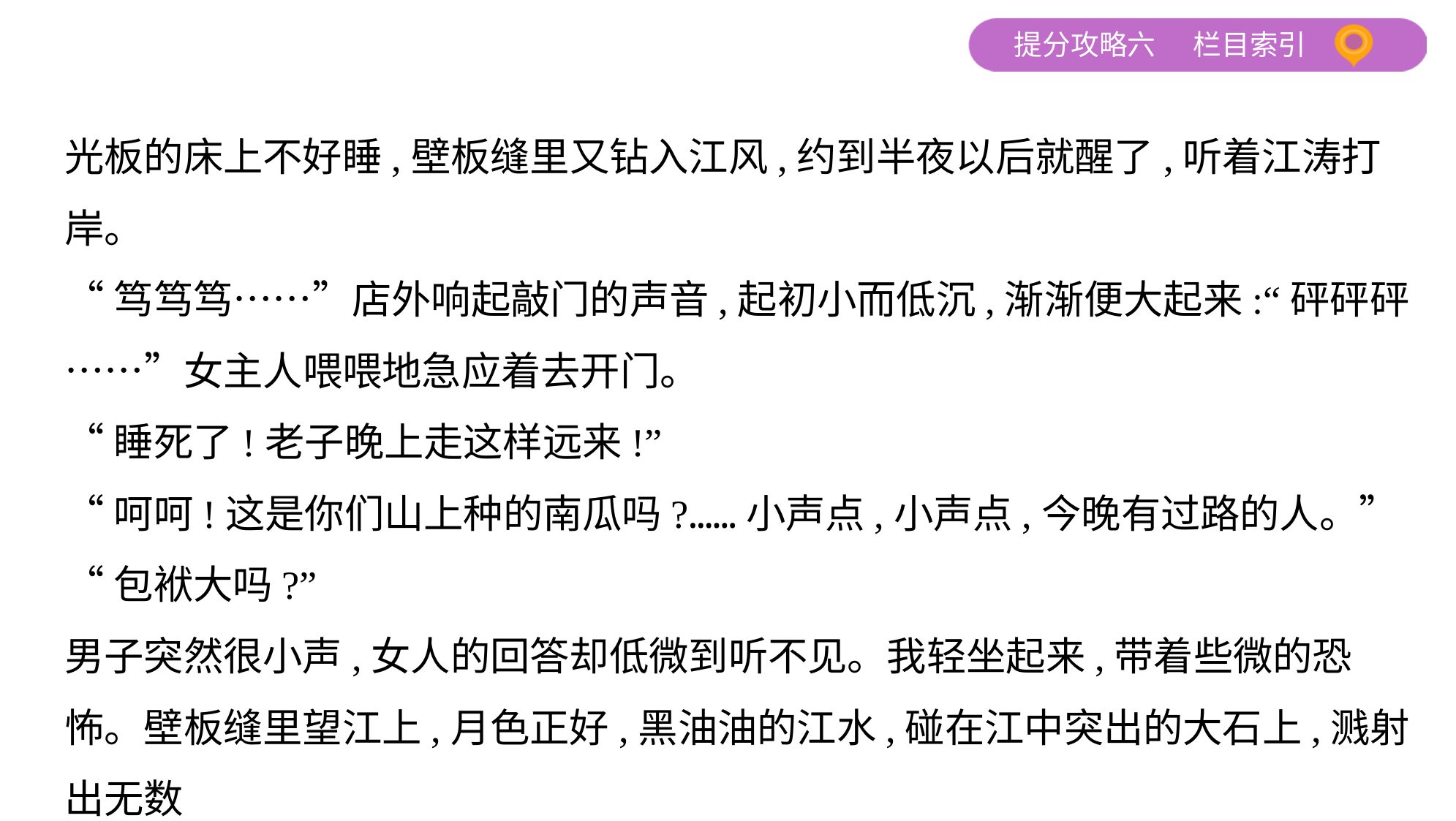

光板的床上不好睡,壁板缝里又钻入江风,约到半夜以后就醒了,听着江涛打岸。
“笃笃笃……”店外响起敲门的声音,起初小而低沉,渐渐便大起来:“砰砰砰……”女主人喂喂地急应着去开门。
“睡死了!老子晚上走这样远来!”
“呵呵!这是你们山上种的南瓜吗?……小声点,小声点,今晚有过路的人。”
“包袱大吗?”
男子突然很小声,女人的回答却低微到听不见。我轻坐起来,带着些微的恐怖。壁板缝里望江上,月色正好,黑油油的江水,碰在江中突出的大石上,溅射出无数
灿然的银花。一个旅人,晚上来到这儿息宿,半夜被人推下江去,谁也不会察觉。